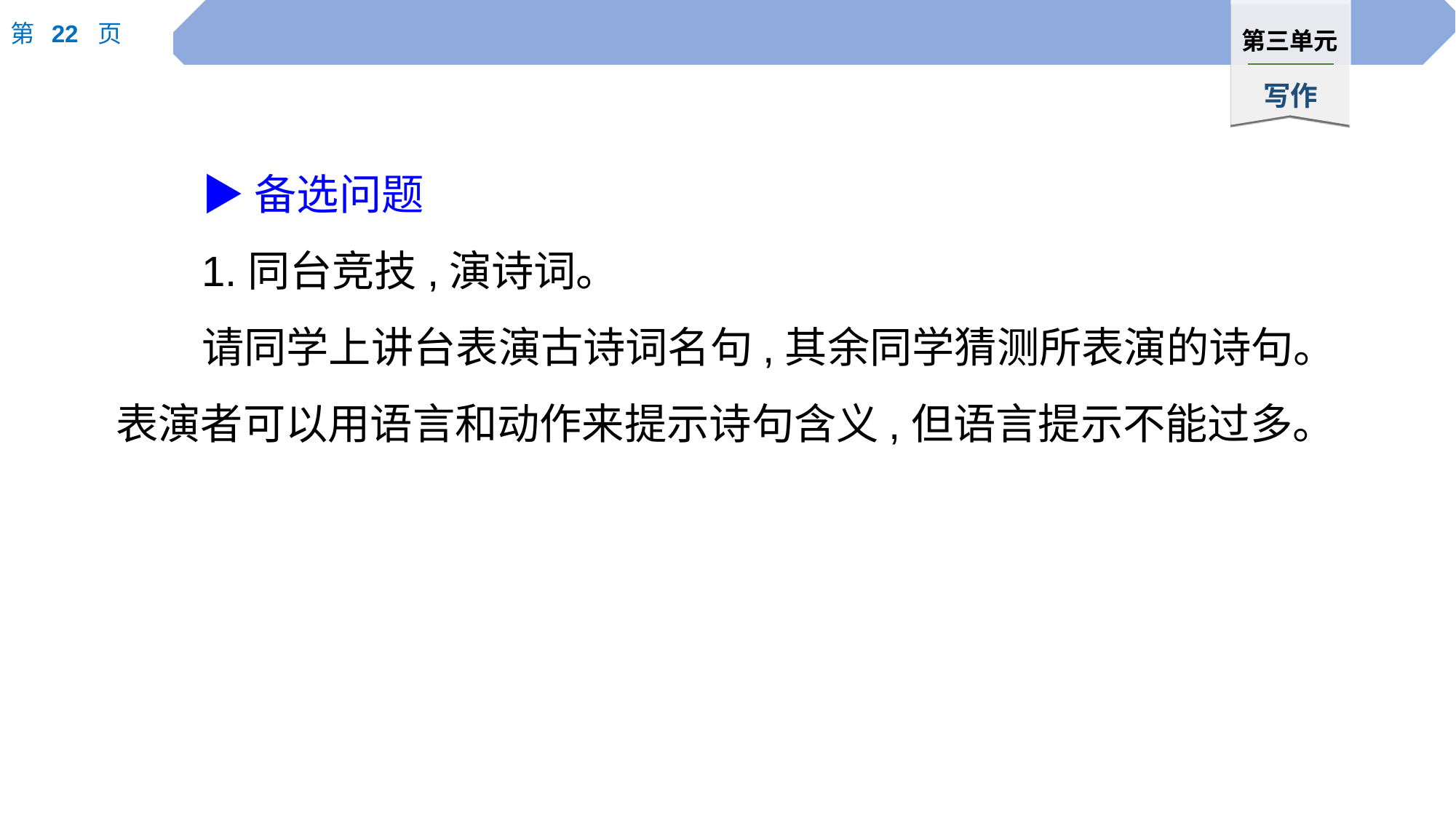

▶备选问题
1.同台竞技,演诗词。
请同学上讲台表演古诗词名句,其余同学猜测所表演的诗句。表演者可以用语言和动作来提示诗句含义,但语言提示不能过多。